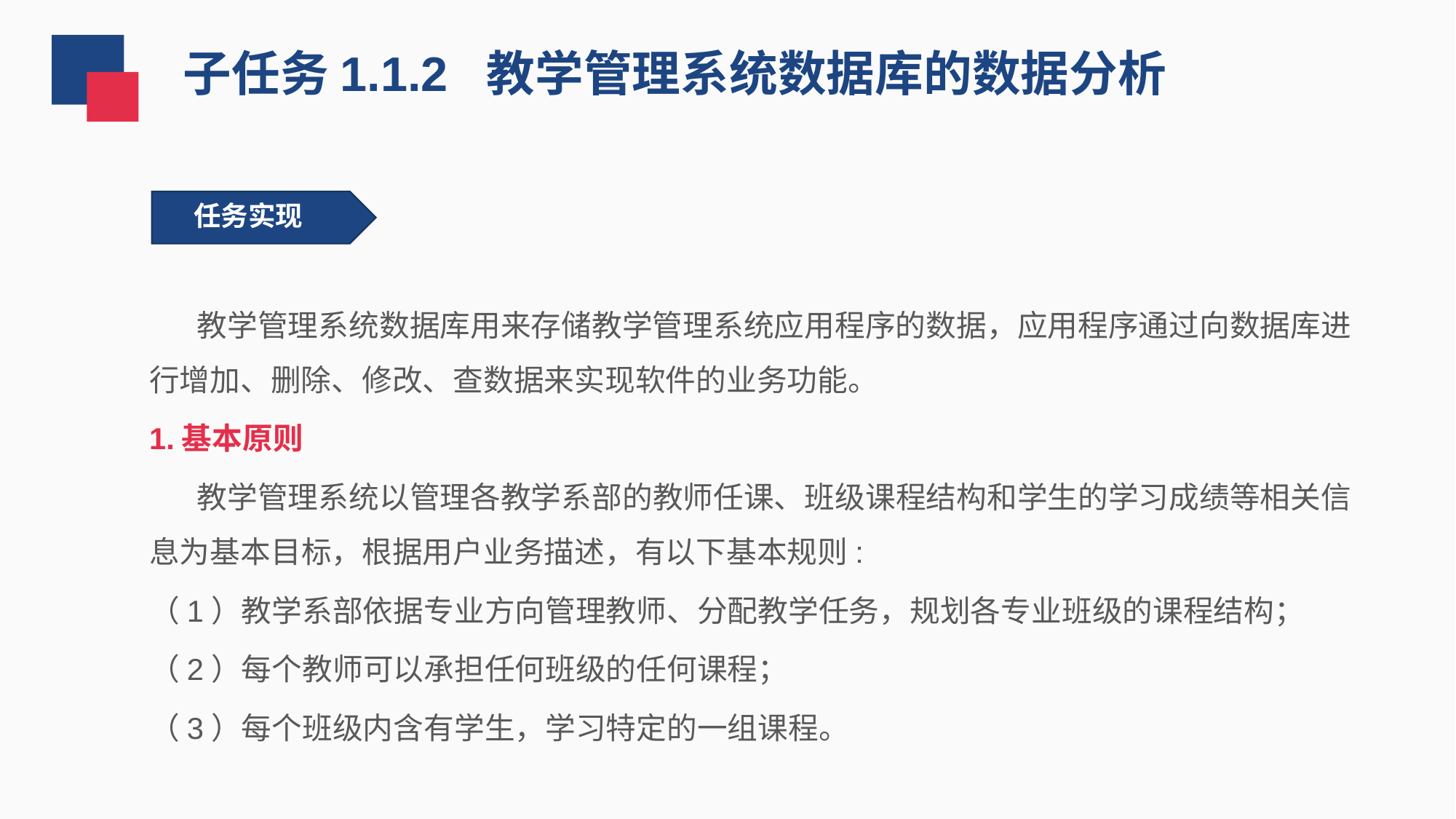

子任务1.1.2  教学管理系统数据库的数据分析

任务实现
    任务实现
      教学管理系统数据库用来存储教学管理系统应用程序的数据，应用程序通过向数据库进行增加、删除、修改、查数据来实现软件的业务功能。
1.基本原则
      教学管理系统以管理各教学系部的教师任课、班级课程结构和学生的学习成绩等相关信息为基本目标，根据用户业务描述，有以下基本规则:
（1）教学系部依据专业方向管理教师、分配教学任务，规划各专业班级的课程结构；
（2）每个教师可以承担任何班级的任何课程；
（3）每个班级内含有学生，学习特定的一组课程。